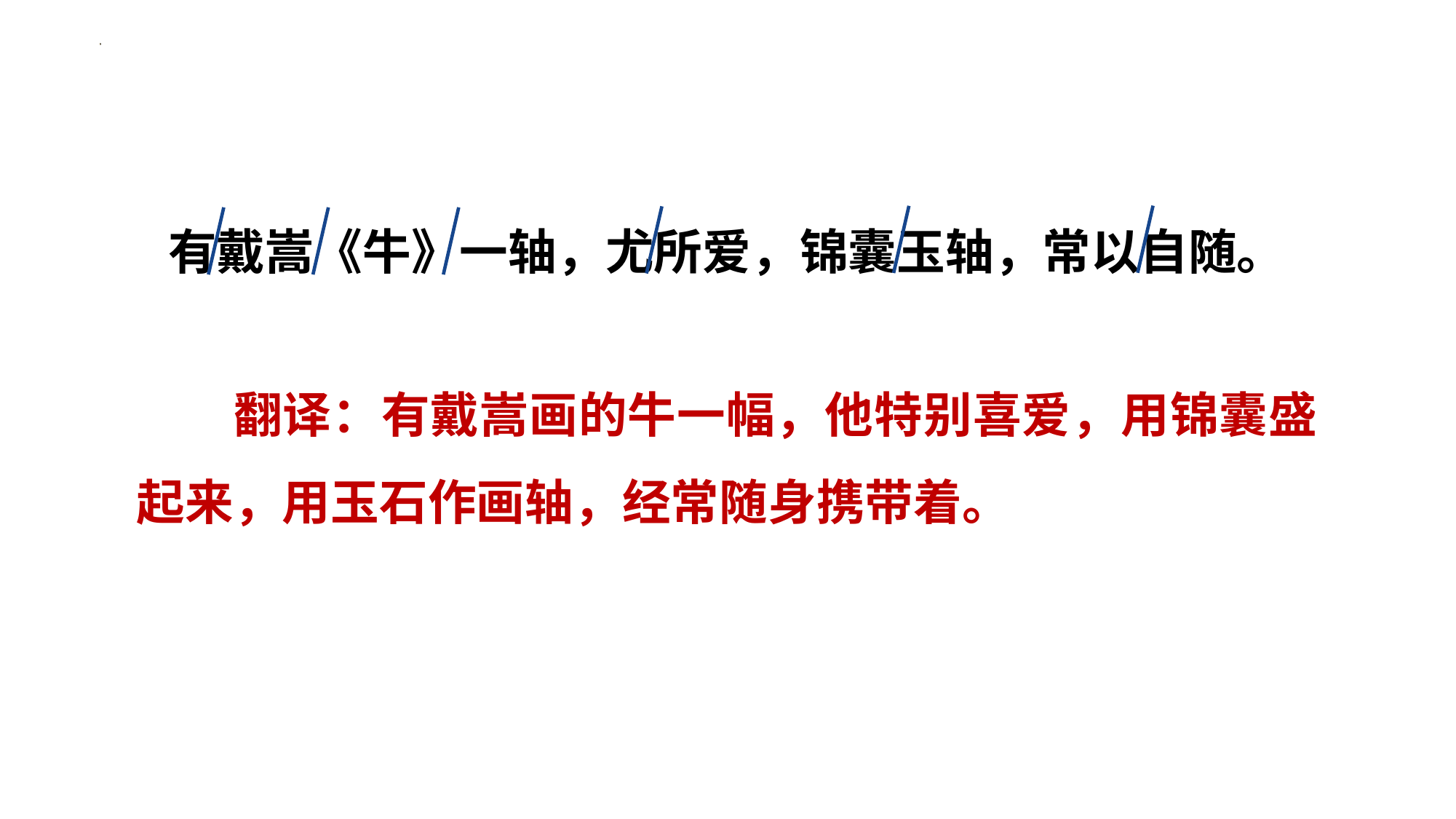

有戴嵩《牛》一轴，尤所爱，锦囊玉轴，常以自随。
翻译：有戴嵩画的牛一幅，他特别喜爱，用锦囊盛起来，用玉石作画轴，经常随身携带着。